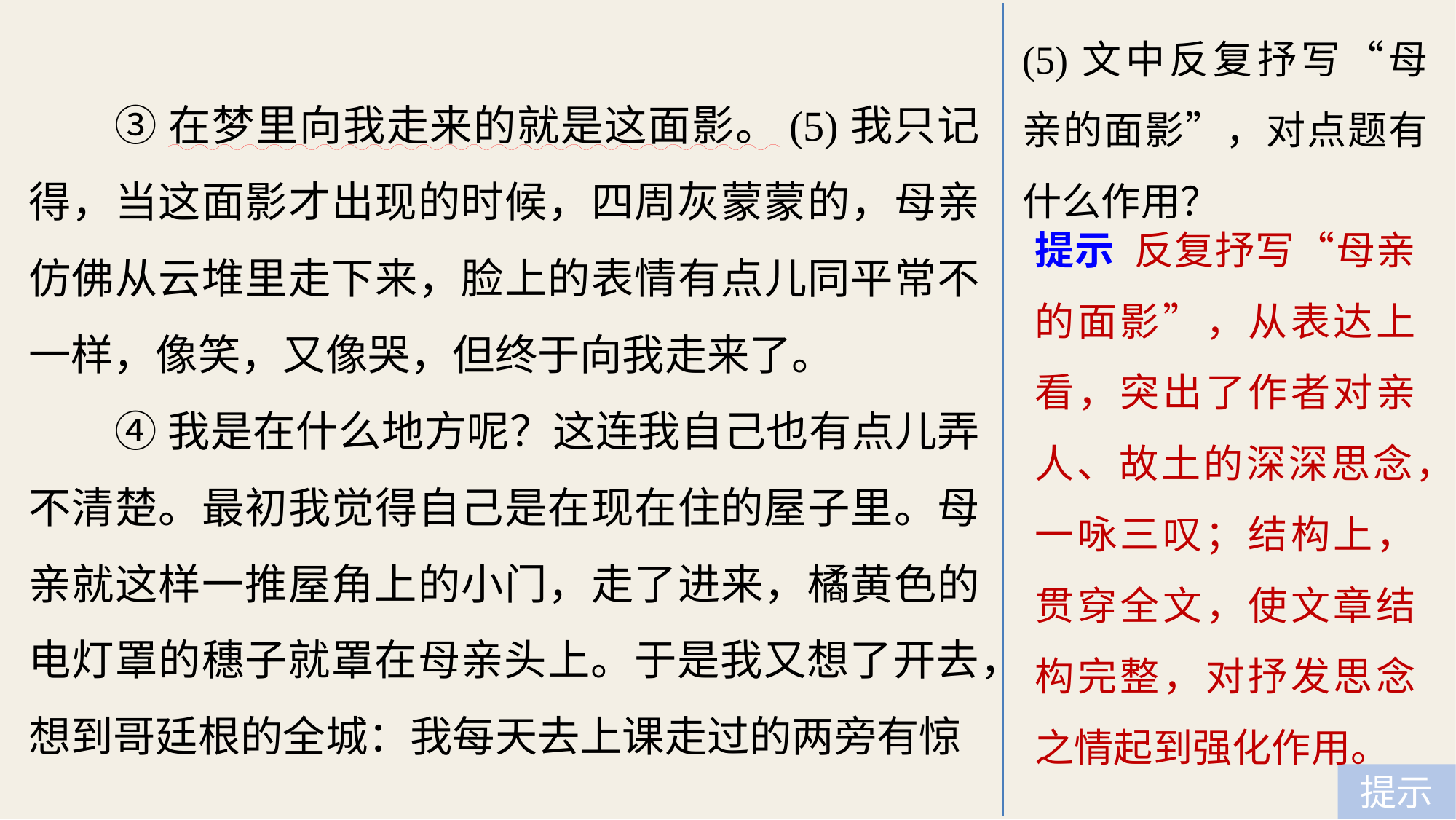

(5)文中反复抒写“母亲的面影”，对点题有什么作用？
③在梦里向我走来的就是这面影。(5)我只记得，当这面影才出现的时候，四周灰蒙蒙的，母亲仿佛从云堆里走下来，脸上的表情有点儿同平常不一样，像笑，又像哭，但终于向我走来了。
④我是在什么地方呢？这连我自己也有点儿弄不清楚。最初我觉得自己是在现在住的屋子里。母亲就这样一推屋角上的小门，走了进来，橘黄色的电灯罩的穗子就罩在母亲头上。于是我又想了开去，想到哥廷根的全城：我每天去上课走过的两旁有惊
提示  反复抒写“母亲的面影”，从表达上看，突出了作者对亲人、故土的深深思念，一咏三叹；结构上，贯穿全文，使文章结构完整，对抒发思念之情起到强化作用。
提示